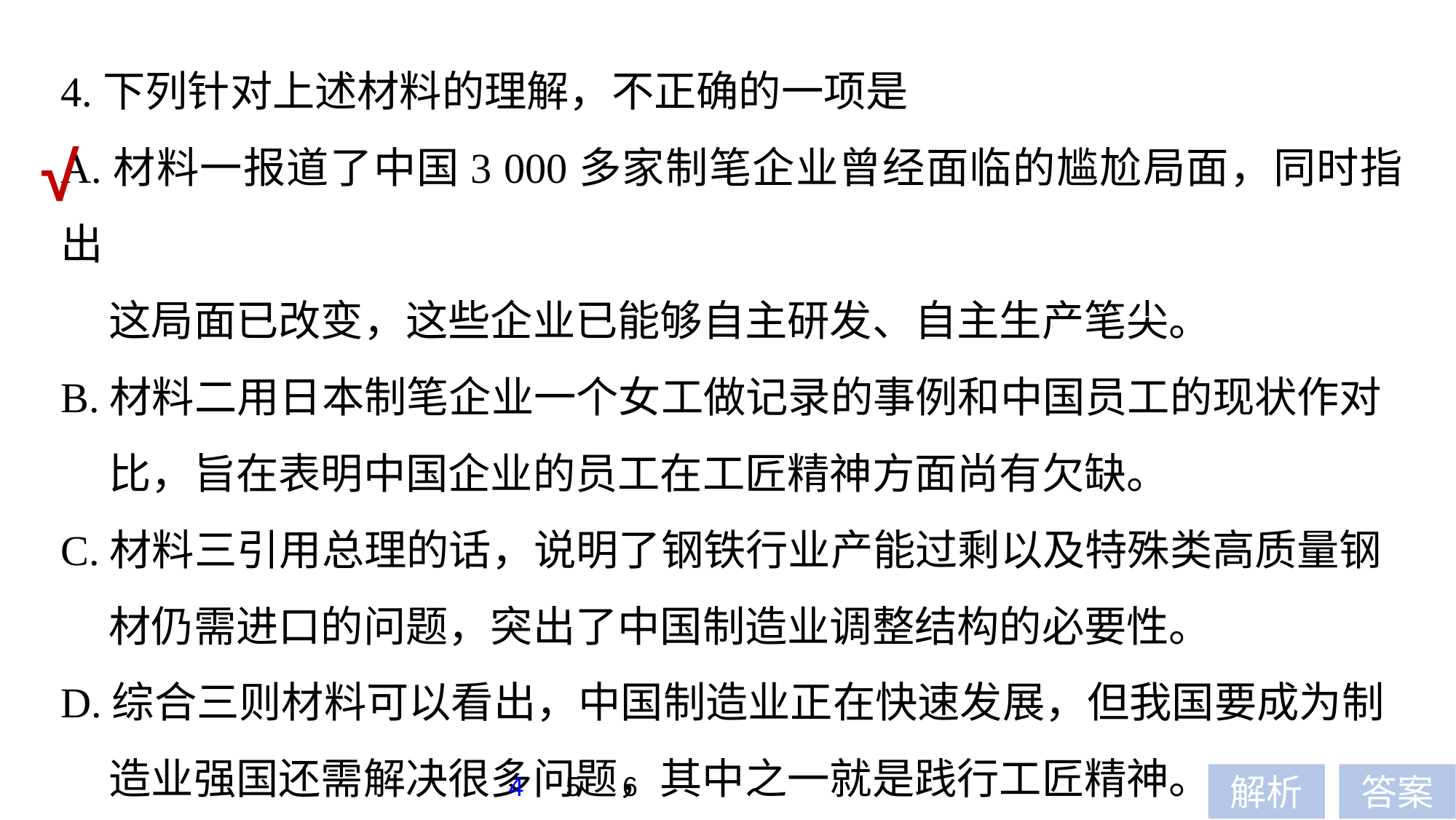

4.下列针对上述材料的理解，不正确的一项是
A.材料一报道了中国3 000多家制笔企业曾经面临的尴尬局面，同时指出
    这局面已改变，这些企业已能够自主研发、自主生产笔尖。
B.材料二用日本制笔企业一个女工做记录的事例和中国员工的现状作对
    比，旨在表明中国企业的员工在工匠精神方面尚有欠缺。
C.材料三引用总理的话，说明了钢铁行业产能过剩以及特殊类高质量钢
    材仍需进口的问题，突出了中国制造业调整结构的必要性。
D.综合三则材料可以看出，中国制造业正在快速发展，但我国要成为制
    造业强国还需解决很多问题，其中之一就是践行工匠精神。
√
4
5
6
解析
答案